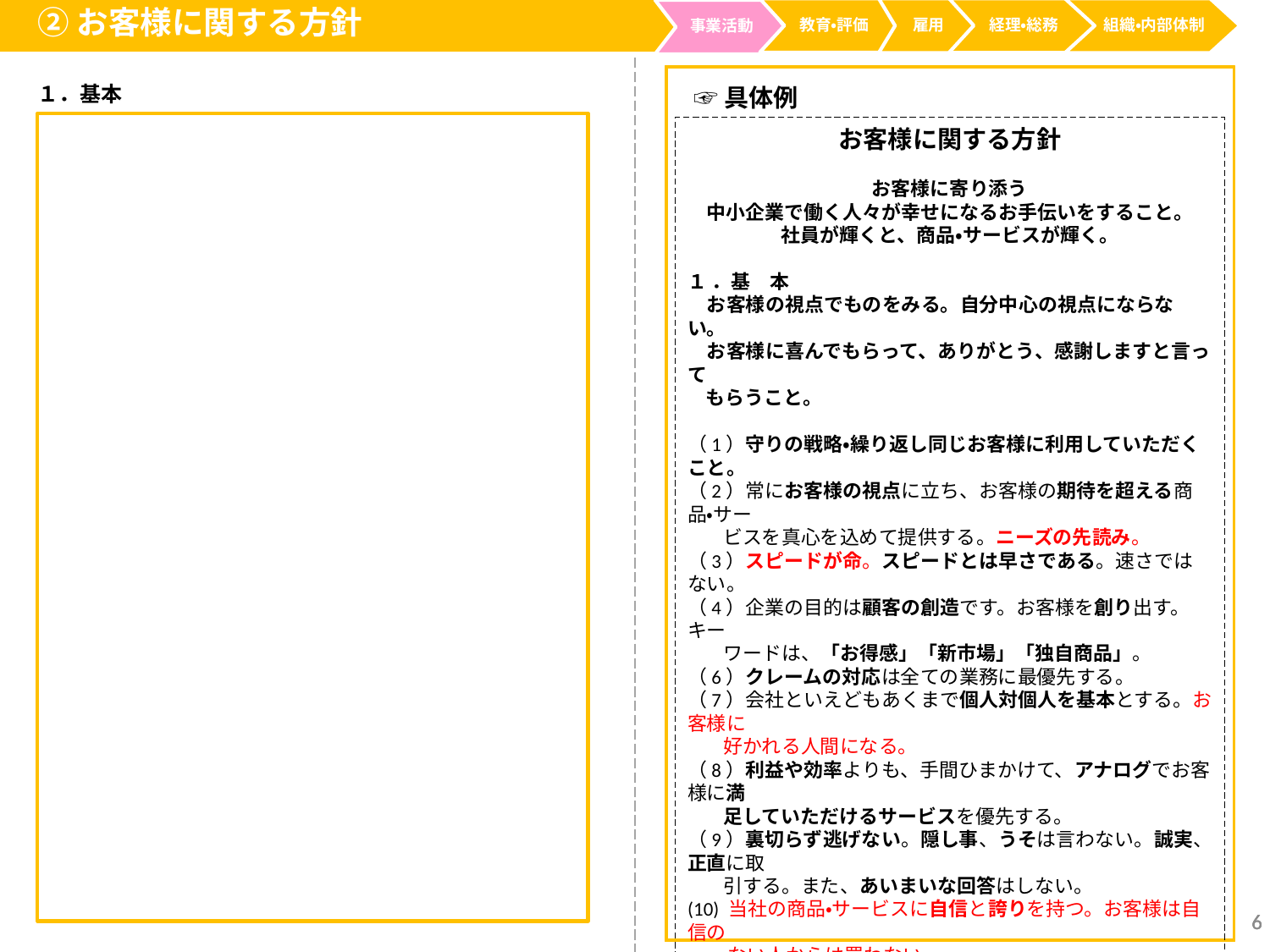

②お客様に関する方針
経理・総務
教育・評価
雇用
事業活動
組織・内部体制

１．基本
☞具体例

お客様に関する方針

お客様に寄り添う
中小企業で働く人々が幸せになるお手伝いをすること。
社員が輝くと、商品・サービスが輝く。

１ ．基　本
　お客様の視点でものをみる。自分中心の視点にならない。
　お客様に喜んでもらって、ありがとう、感謝しますと言って
   もらうこと。

（1）守りの戦略・繰り返し同じお客様に利用していただくこと。
（2）常にお客様の視点に立ち、お客様の期待を超える商品・サー
       ビスを真心を込めて提供する。ニーズの先読み。
（3）スピードが命。スピードとは早さである。速さではない。
（4）企業の目的は顧客の創造です。お客様を創り出す。キー
       ワードは、「お得感」「新市場」「独自商品」。
（6）クレームの対応は全ての業務に最優先する。
（7）会社といえどもあくまで個人対個人を基本とする。お客様に
       好かれる人間になる。
（8）利益や効率よりも、手間ひまかけて、アナログでお客様に満
       足していただけるサービスを優先する。
（9）裏切らず逃げない。隠し事、うそは言わない。誠実、正直に取
       引する。また、あいまいな回答はしない。
(10) 当社の商品・サービスに自信と誇りを持つ。お客様は自信の
        ない人からは買わない。
(11)社員一人一人が商品価値を生む。会社を代表しているという
       心掛けが大事。社員が輝くと商品が輝く。
(12)お客様の立場に立って仕事をする。
(13)お客様に対する話し方、口のきき方、表現方法は最大限 気
       を付ける。
(14)お客様に損をさせない。だましたりしない。
(15)こなす仕事ではなく、取り組む仕事をする。
6
6
6